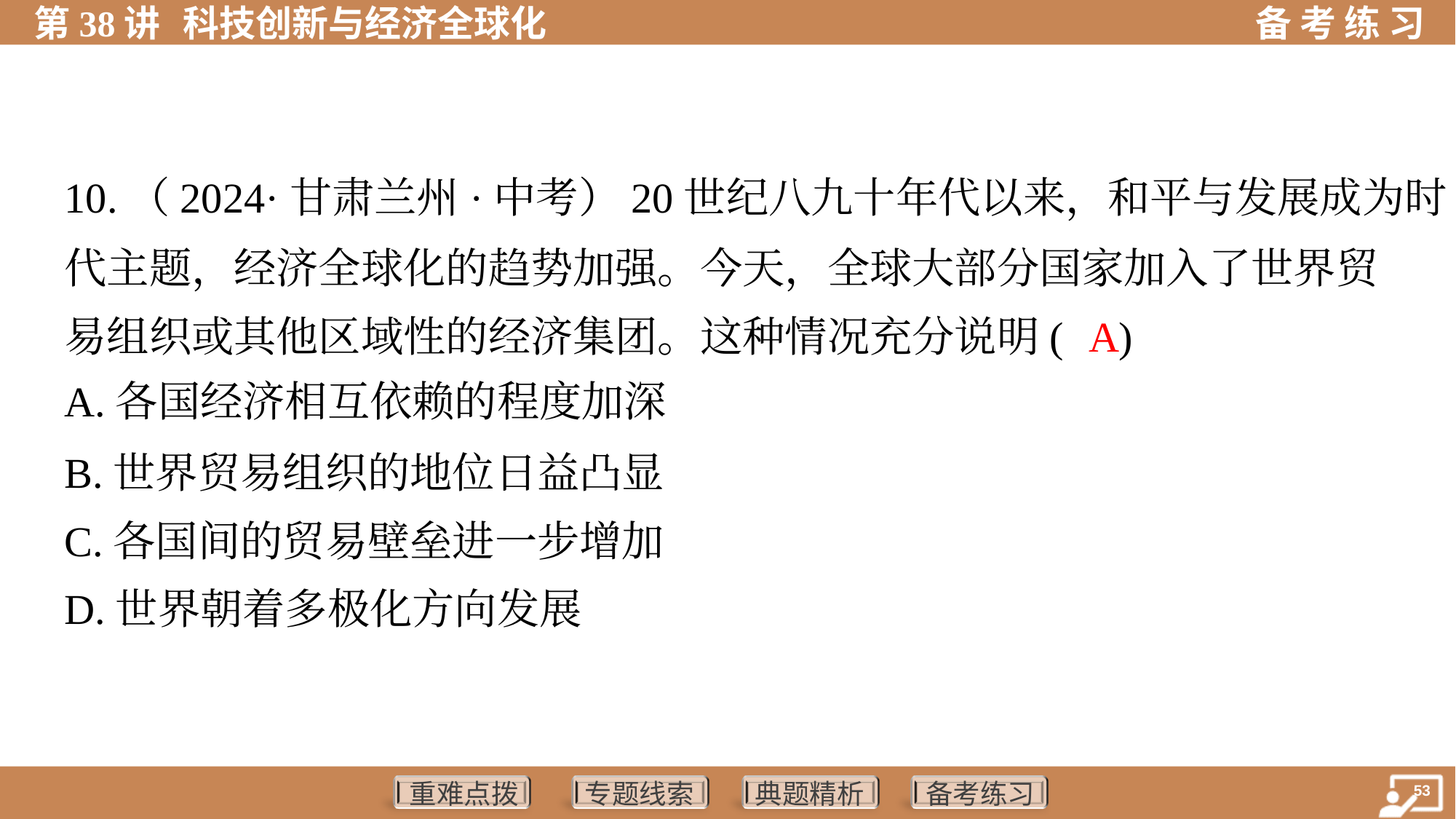

10.（2024·甘肃兰州·中考）20世纪八九十年代以来，和平与发展成为时
代主题，经济全球化的趋势加强。今天，全球大部分国家加入了世界贸
易组织或其他区域性的经济集团。这种情况充分说明(     )
A
A.各国经济相互依赖的程度加深
B.世界贸易组织的地位日益凸显
C.各国间的贸易壁垒进一步增加
D.世界朝着多极化方向发展